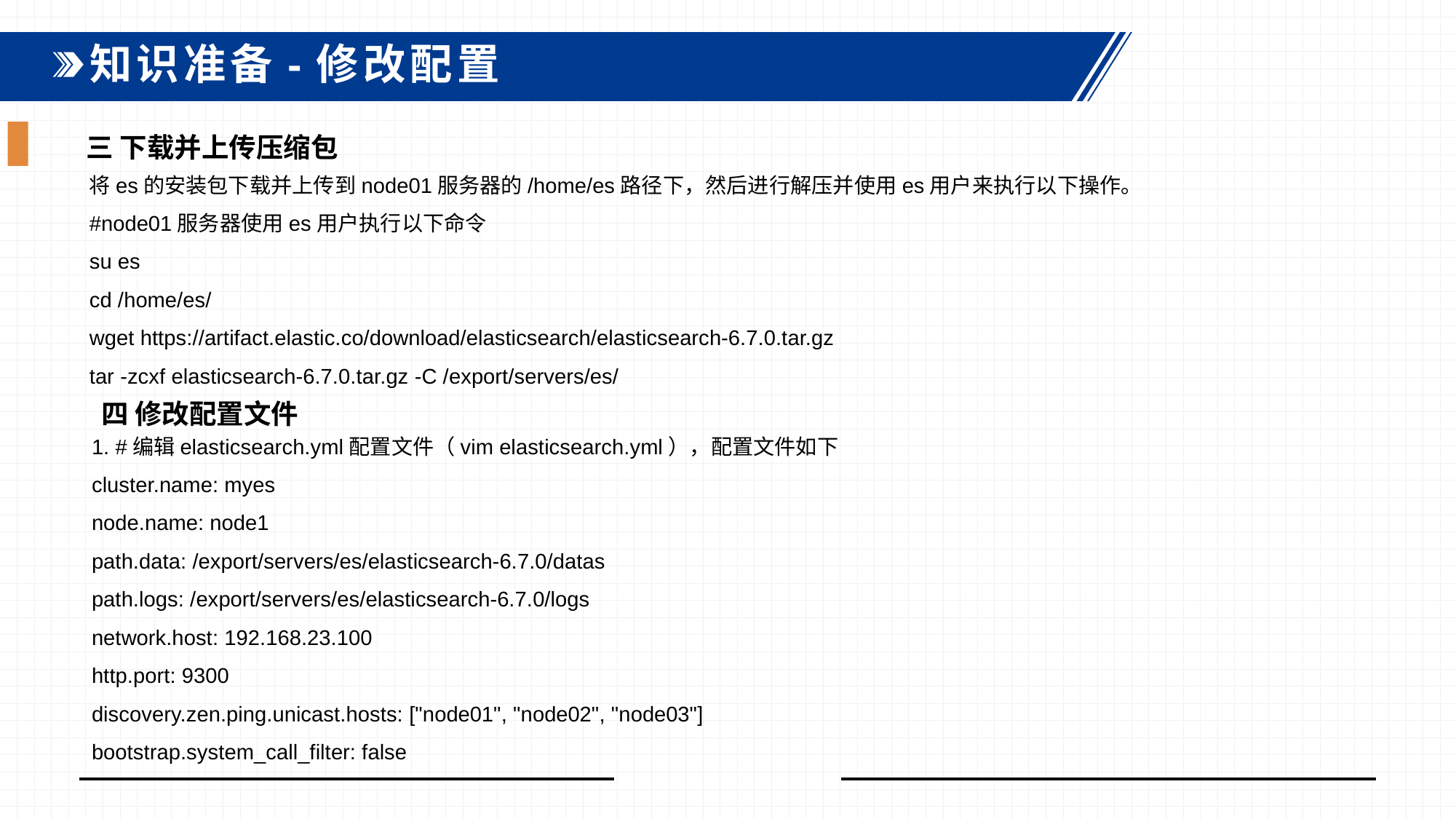

知识准备-修改配置
三 下载并上传压缩包
将es的安装包下载并上传到node01服务器的/home/es路径下，然后进行解压并使用es用户来执行以下操作。
#node01服务器使用es用户执行以下命令
su es
cd /home/es/
wget https://artifact.elastic.co/download/elasticsearch/elasticsearch-6.7.0.tar.gz
tar -zcxf elasticsearch-6.7.0.tar.gz -C /export/servers/es/

四 修改配置文件
1. #编辑elasticsearch.yml配置文件（vim elasticsearch.yml），配置文件如下
cluster.name: myes
node.name: node1
path.data: /export/servers/es/elasticsearch-6.7.0/datas
path.logs: /export/servers/es/elasticsearch-6.7.0/logs
network.host: 192.168.23.100
http.port: 9300
discovery.zen.ping.unicast.hosts: ["node01", "node02", "node03"]
bootstrap.system_call_filter: false